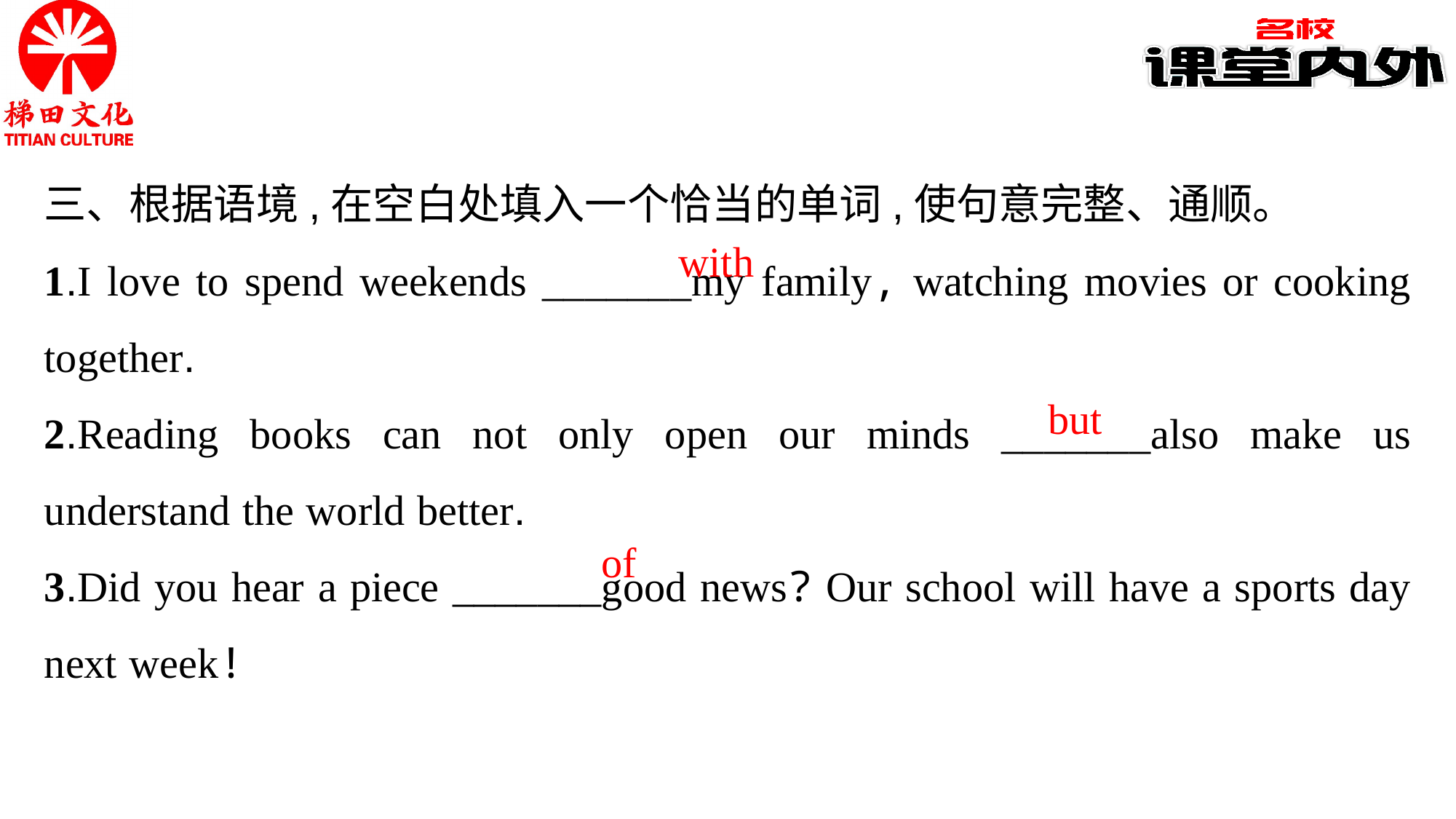

三、根据语境,在空白处填入一个恰当的单词,使句意完整、通顺。
1.I love to spend weekends _______my family, watching movies or cooking together.
2.Reading books can not only open our minds _______also make us understand the world better.
3.Did you hear a piece _______good news? Our school will have a sports day next week!
with
but
of